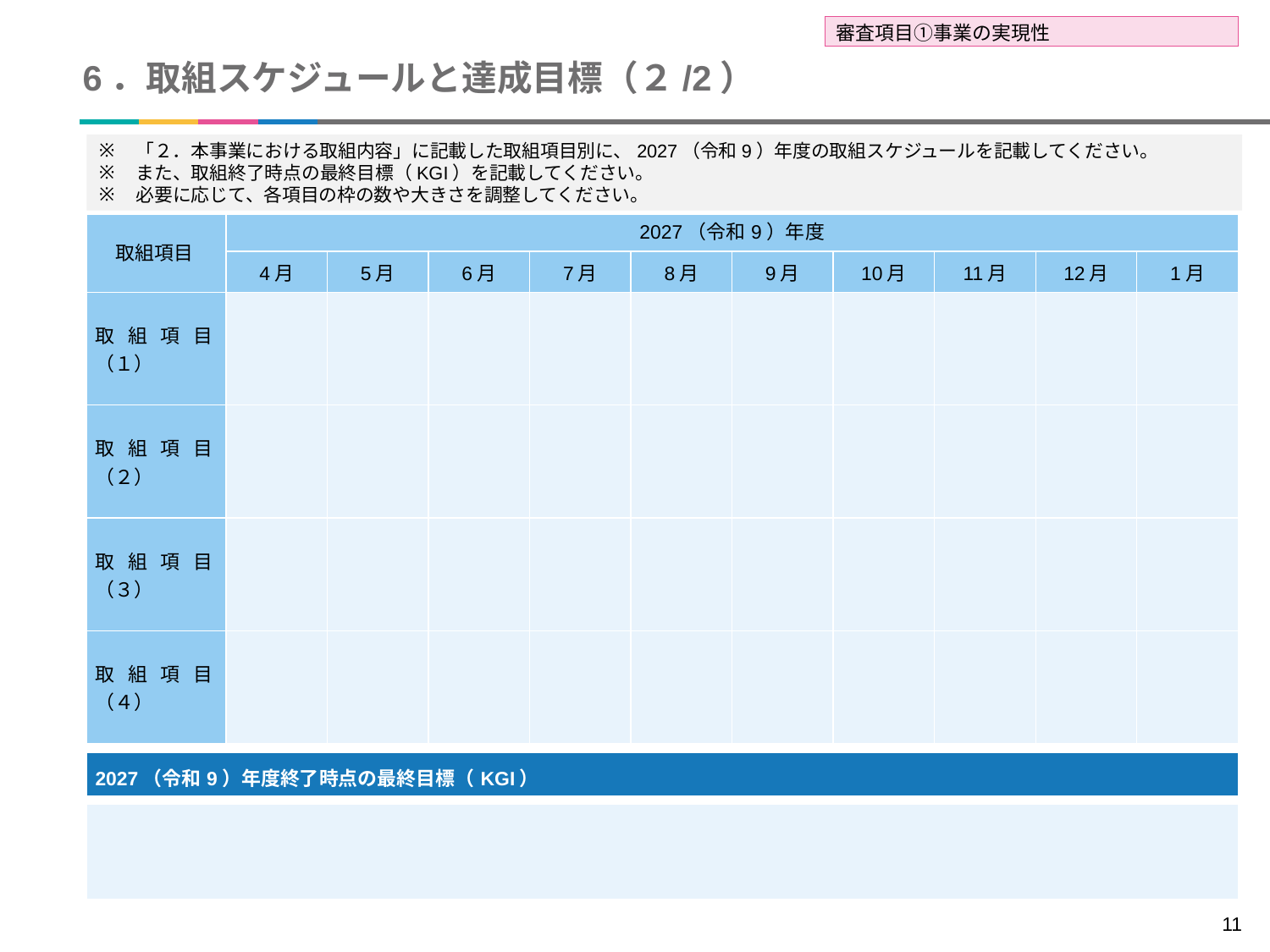

審査項目①事業の実現性
# 6．取組スケジュールと達成目標（２/2）
「２．本事業における取組内容」に記載した取組項目別に、2027（令和9）年度の取組スケジュールを記載してください。
また、取組終了時点の最終目標（KGI）を記載してください。
必要に応じて、各項目の枠の数や大きさを調整してください。
| 取組項目 | 2027（令和9）年度 |  |  |  |  |  |  |  |  |  |
| --- | --- | --- | --- | --- | --- | --- | --- | --- | --- | --- |
|  | 4月 | 5月 | 6月 | 7月 | 8月 | 9月 | 10月 | 11月 | 12月 | 1月 |
| 取組項目（１） |  |  |  |  |  |  |  |  |  |  |
| 取組項目（２） |  |  |  |  |  |  |  |  |  |  |
| 取組項目（３） |  |  |  |  |  |  |  |  |  |  |
| 取組項目（４） |  |  |  |  |  |  |  |  |  |  |
| 2027（令和9）年度終了時点の最終目標（KGI） |
| --- |
|  |
11